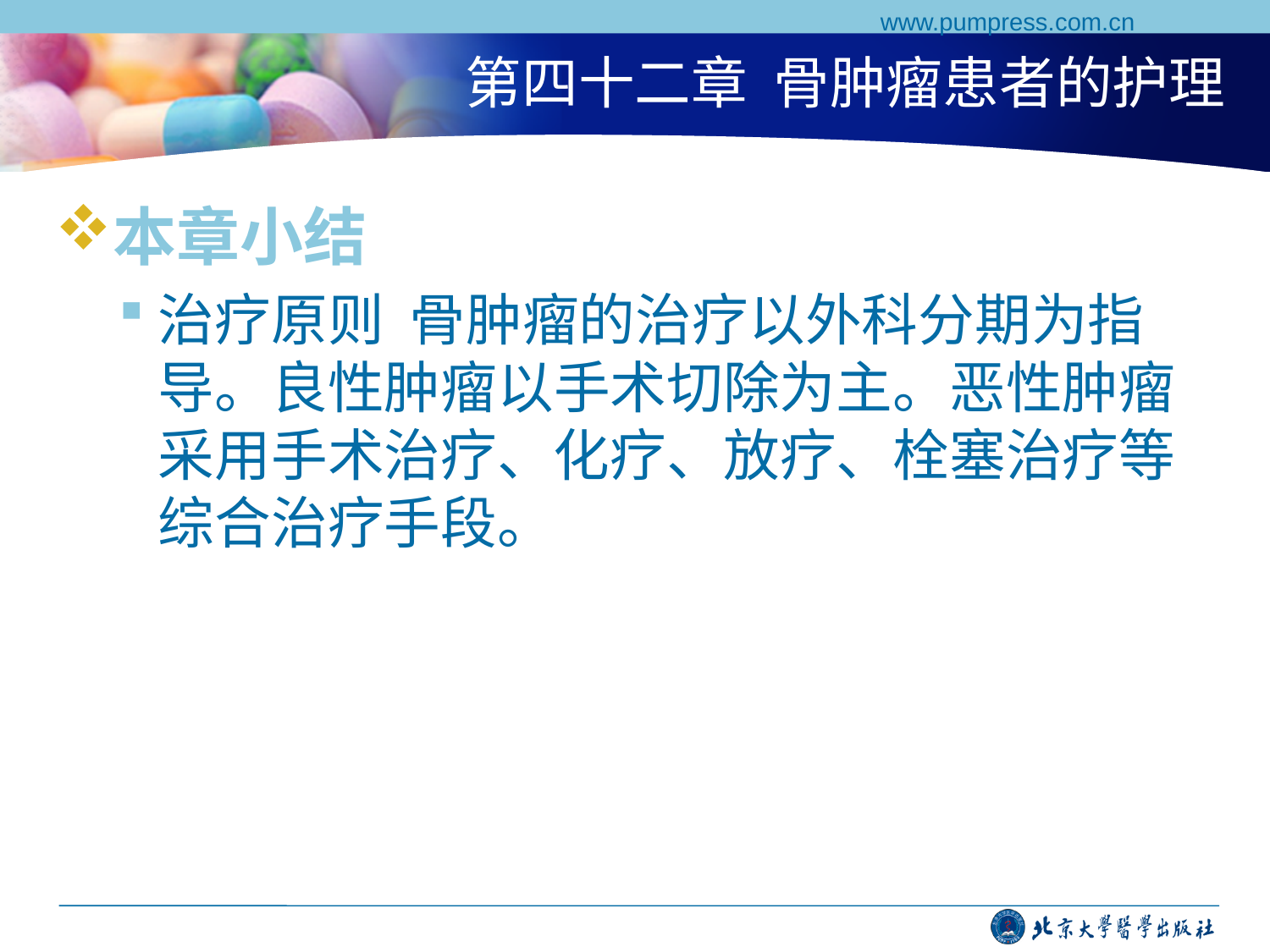

www.pumpress.com.cn
# 第四十二章  骨肿瘤患者的护理
本章小结
治疗原则  骨肿瘤的治疗以外科分期为指导。良性肿瘤以手术切除为主。恶性肿瘤采用手术治疗、化疗、放疗、栓塞治疗等综合治疗手段。